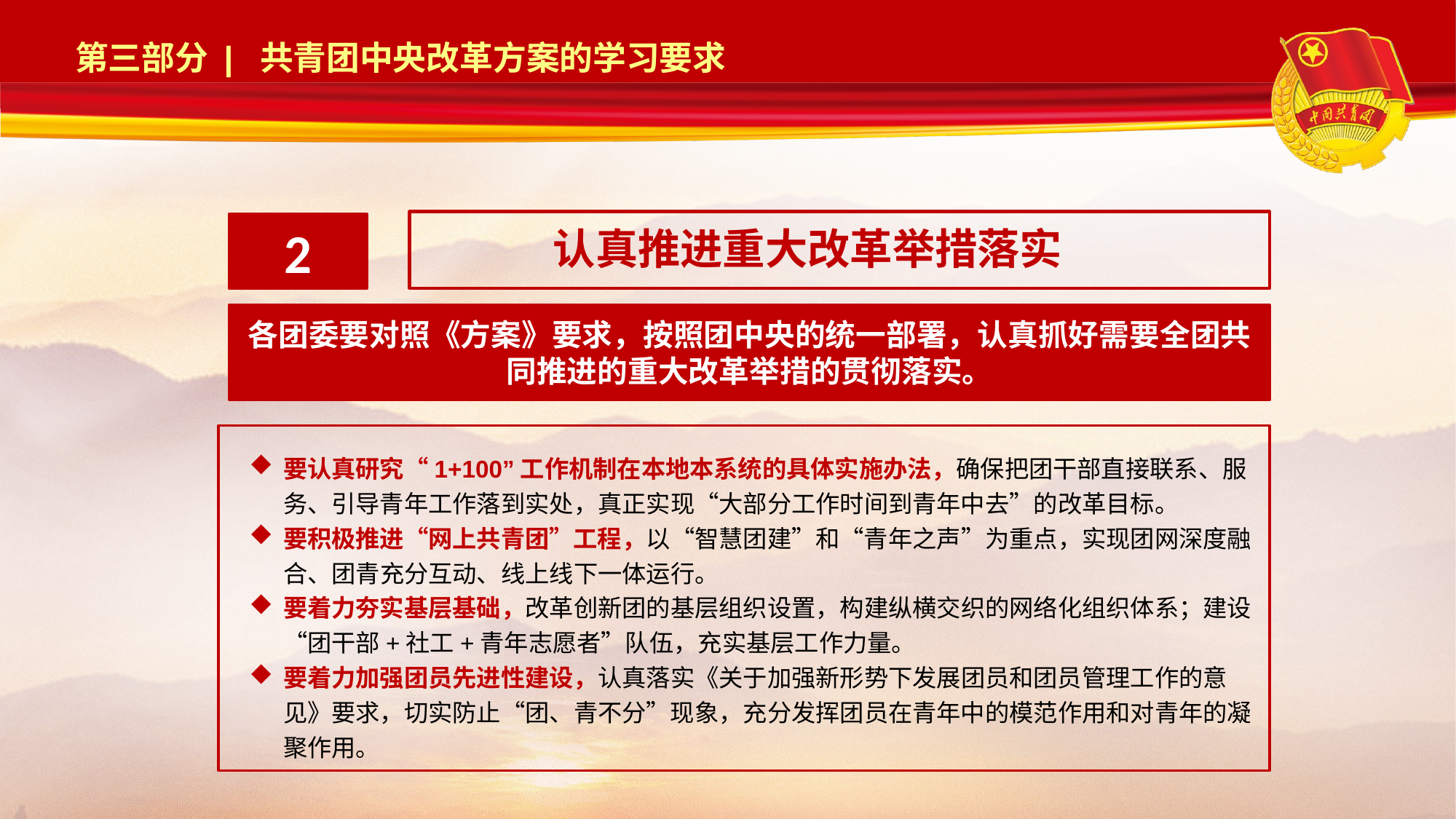

认真推进重大改革举措落实
2
各团委要对照《方案》要求，按照团中央的统一部署，认真抓好需要全团共同推进的重大改革举措的贯彻落实。

要认真研究“1+100”工作机制在本地本系统的具体实施办法，确保把团干部直接联系、服务、引导青年工作落到实处，真正实现“大部分工作时间到青年中去”的改革目标。
要积极推进“网上共青团”工程，以“智慧团建”和“青年之声”为重点，实现团网深度融合、团青充分互动、线上线下一体运行。
要着力夯实基层基础，改革创新团的基层组织设置，构建纵横交织的网络化组织体系；建设“团干部+社工+青年志愿者”队伍，充实基层工作力量。
要着力加强团员先进性建设，认真落实《关于加强新形势下发展团员和团员管理工作的意见》要求，切实防止“团、青不分”现象，充分发挥团员在青年中的模范作用和对青年的凝聚作用。